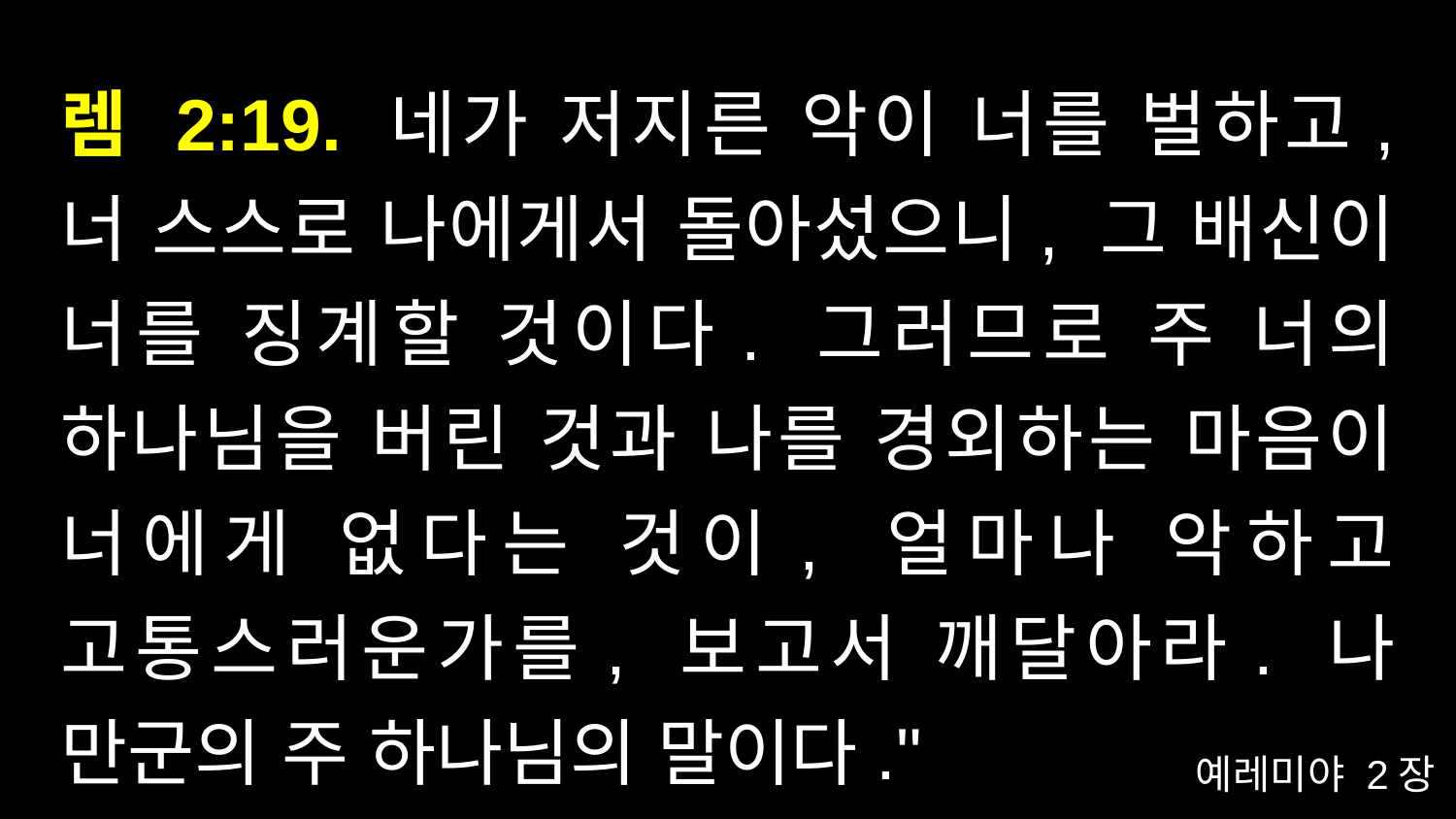

# 렘 2:19. 네가 저지른 악이 너를 벌하고, 너 스스로 나에게서 돌아섰으니, 그 배신이 너를 징계할 것이다. 그러므로 주 너의 하나님을 버린 것과 나를 경외하는 마음이 너에게 없다는 것이, 얼마나 악하고 고통스러운가를, 보고서 깨달아라. 나 만군의 주 하나님의 말이다."
예레미야 2장